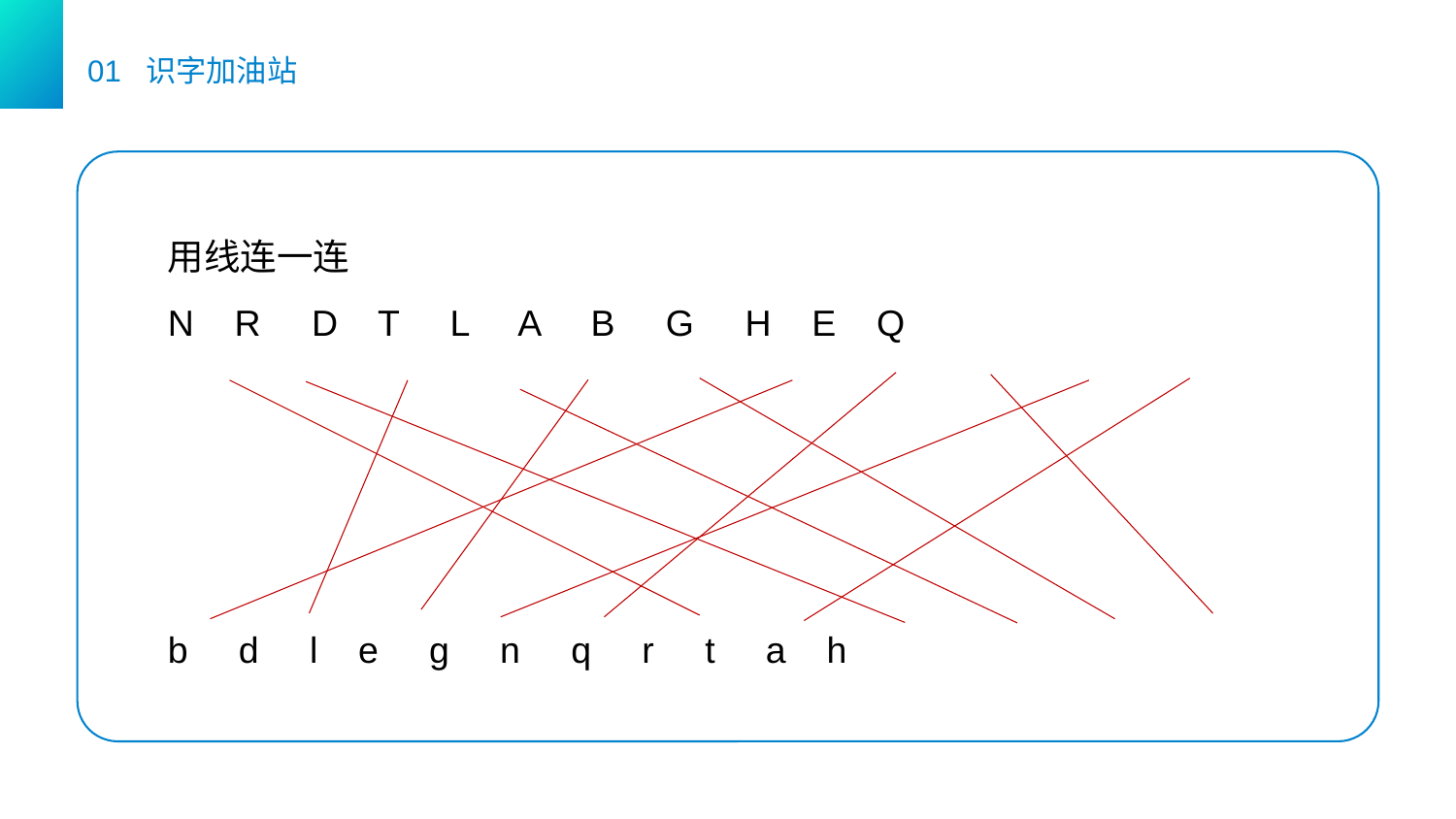

01  识字加油站

用线连一连
N    R     D    T     L     A     B     G     H    E    Q

b     d     l    e     g     n     q     r     t     a    h